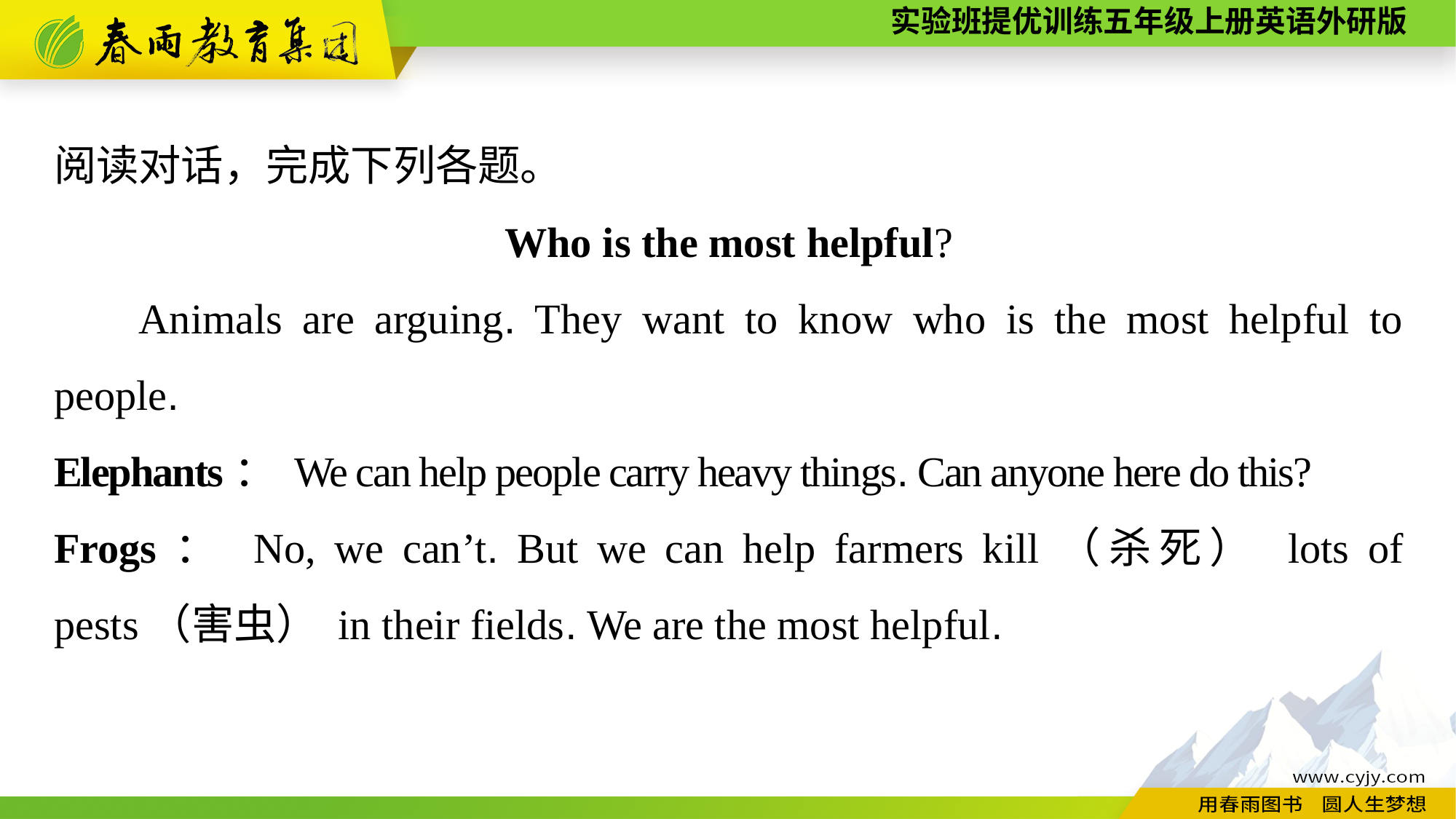

阅读对话，完成下列各题。
Who is the most helpful?
Animals are arguing. They want to know who is the most helpful to people.
Elephants： We can help people carry heavy things. Can anyone here do this?
Frogs： No, we can’t. But we can help farmers kill（杀死） lots of pests（害虫） in their fields. We are the most helpful.